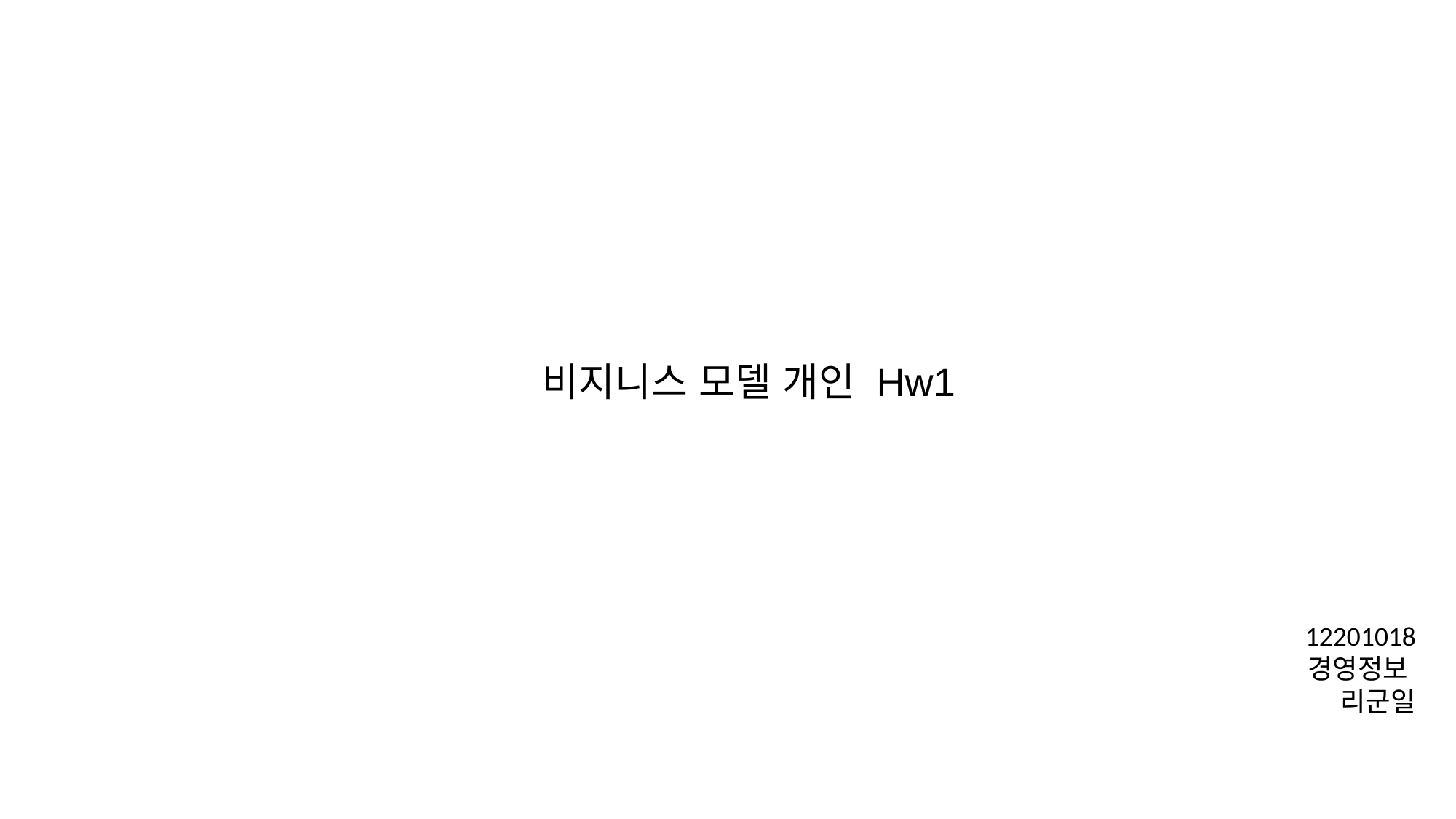

# 비지니스 모델 개인 Hw1
12201018
경영정보
리군일